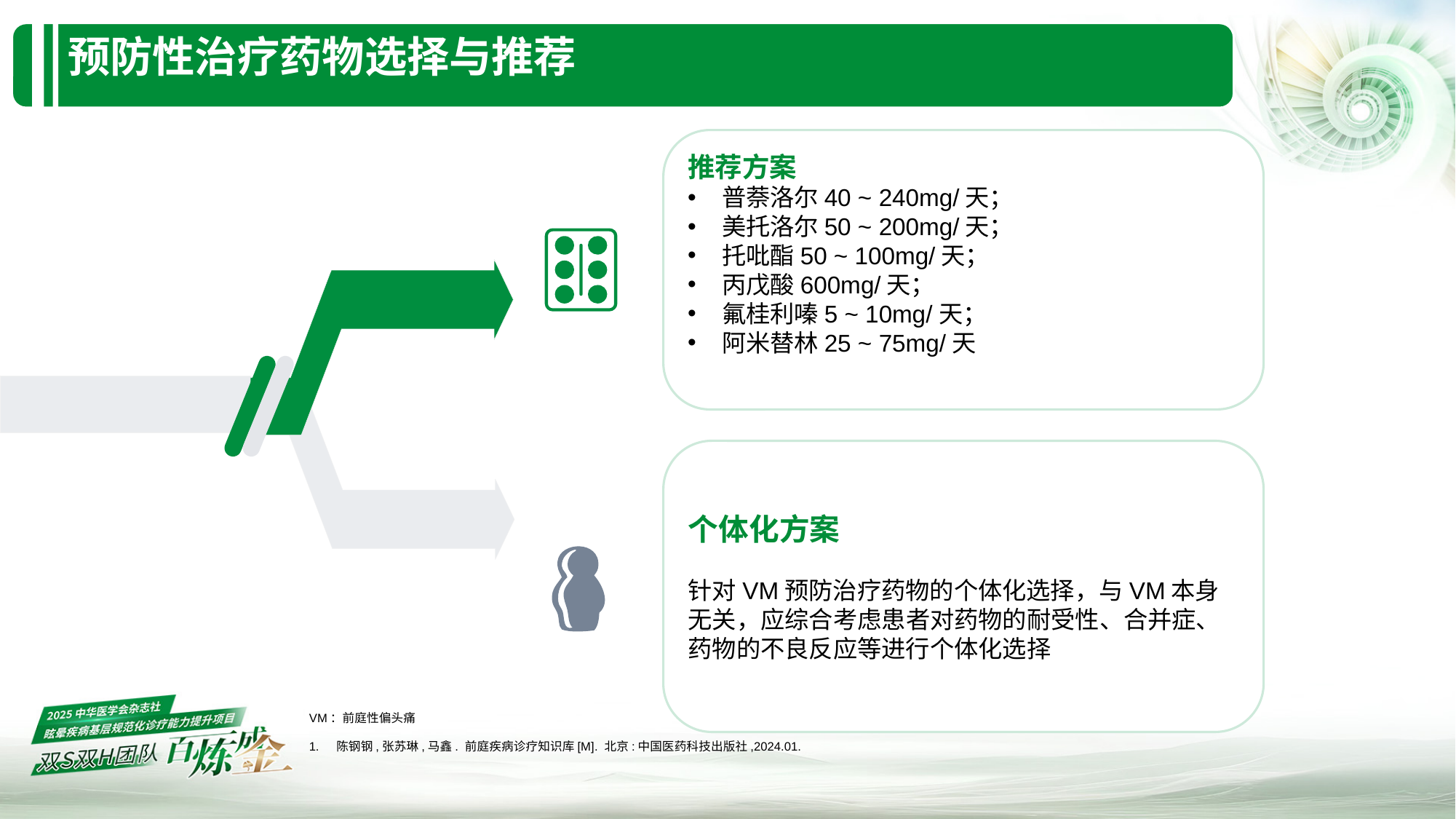

# 预防性治疗药物选择与推荐

推荐方案
普萘洛尔40 ~ 240mg/天；
美托洛尔50 ~ 200mg/天；
托吡酯50 ~ 100mg/天；
丙戊酸600mg/天；
氟桂利嗪5 ~ 10mg/天；
阿米替林25 ~ 75mg/天

个体化方案

针对VM预防治疗药物的个体化选择，与VM本身无关，应综合考虑患者对药物的耐受性、合并症、药物的不良反应等进行个体化选择

VM：前庭性偏头痛
陈钢钢,张苏琳,马鑫. 前庭疾病诊疗知识库[M]. 北京:中国医药科技出版社,2024.01.